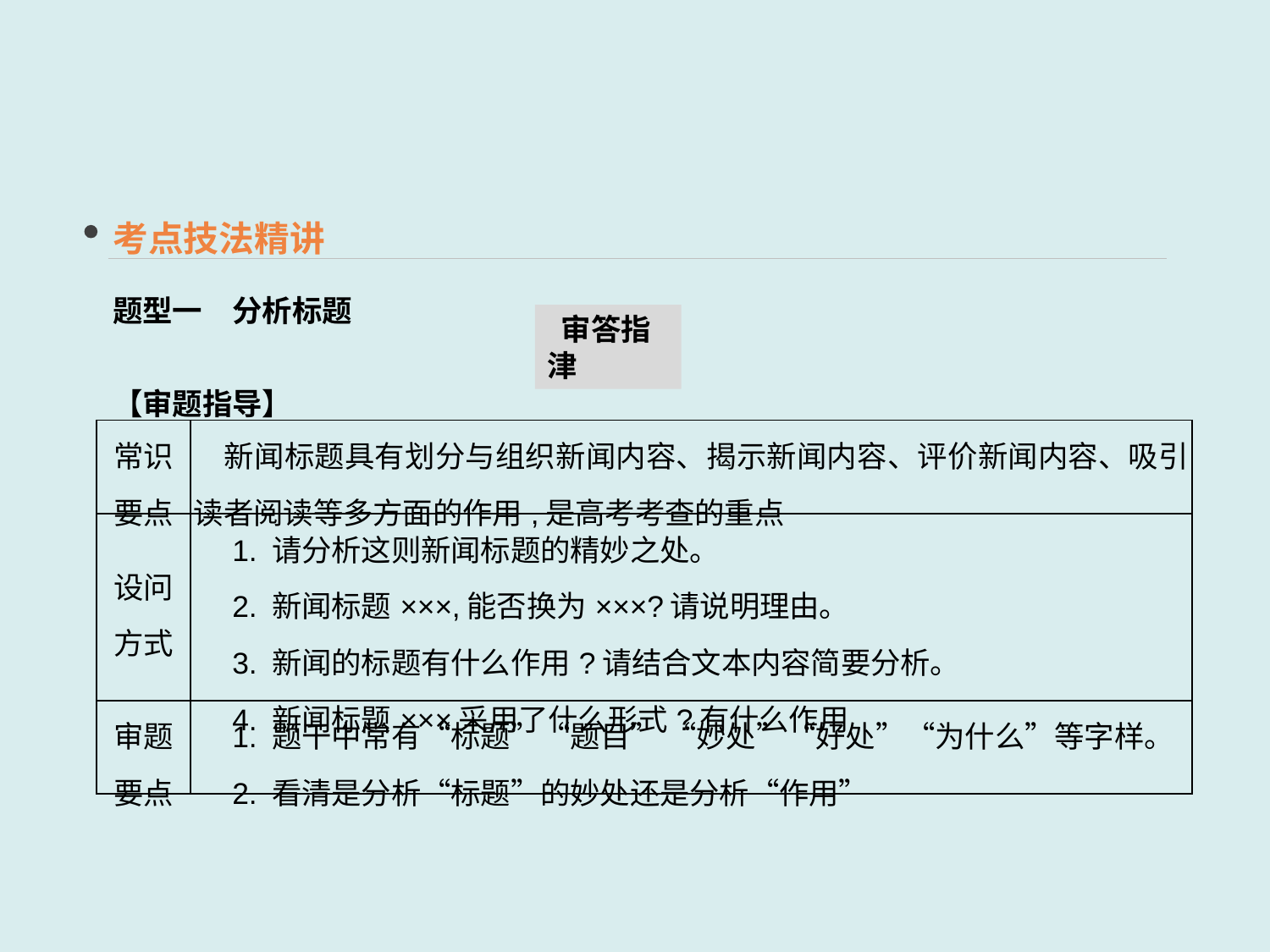

考点技法精讲

题型一　分析标题

【审题指导】
 审答指津
| 常识 要点 | 新闻标题具有划分与组织新闻内容、揭示新闻内容、评价新闻内容、吸引读者阅读等多方面的作用,是高考考查的重点 |
| --- | --- |
| 设问 方式 | 1. 请分析这则新闻标题的精妙之处。 　2. 新闻标题×××,能否换为×××?请说明理由。 　3. 新闻的标题有什么作用?请结合文本内容简要分析。 　4. 新闻标题×××采用了什么形式?有什么作用 |
| 审题 要点 | 1. 题干中常有“标题”“题目” “妙处”“好处”“为什么”等字样。 　2. 看清是分析“标题”的妙处还是分析“作用” |